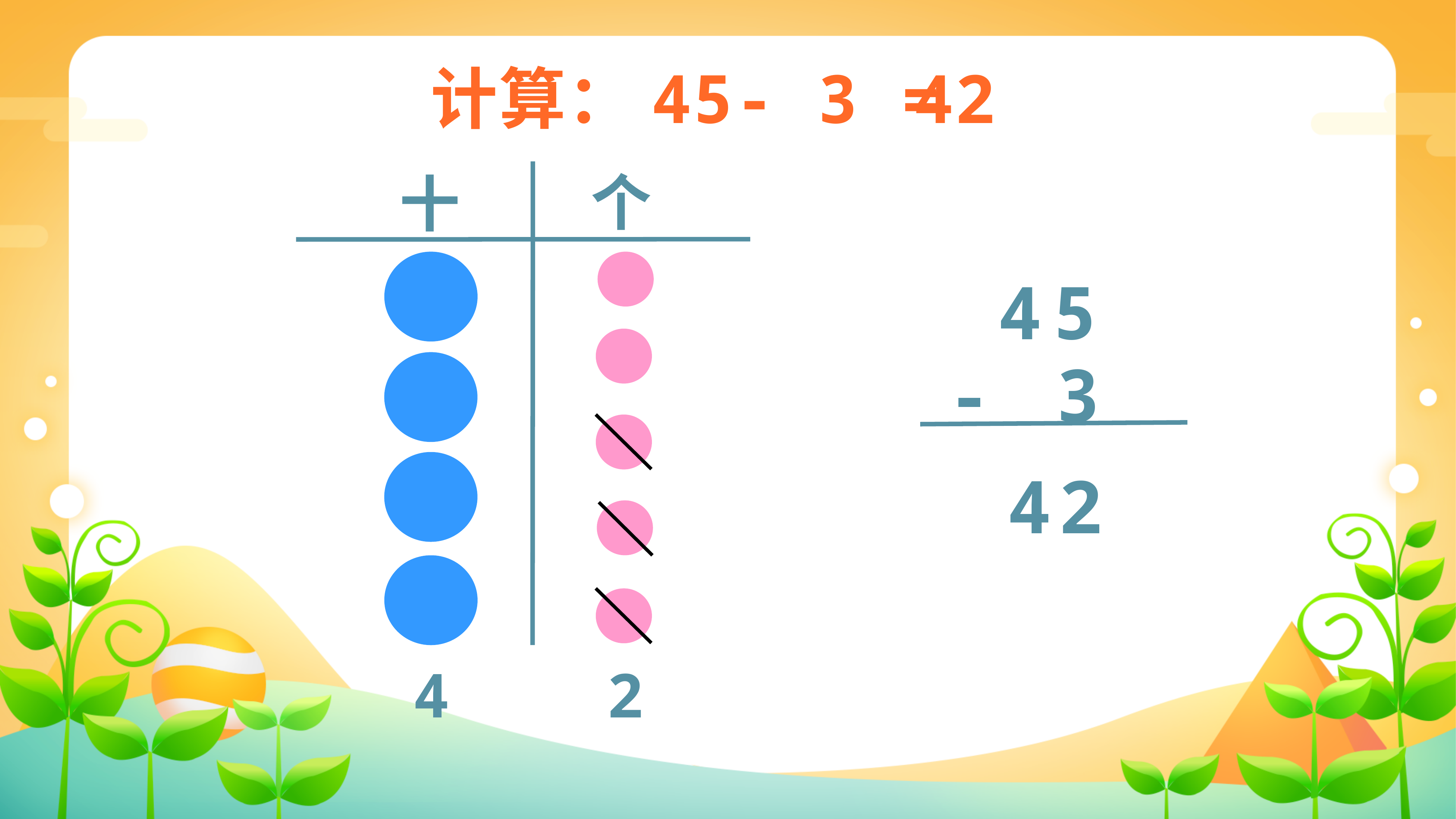

计算：45- 3 =
42
个
十
4
5

-
3

4
2

4
2